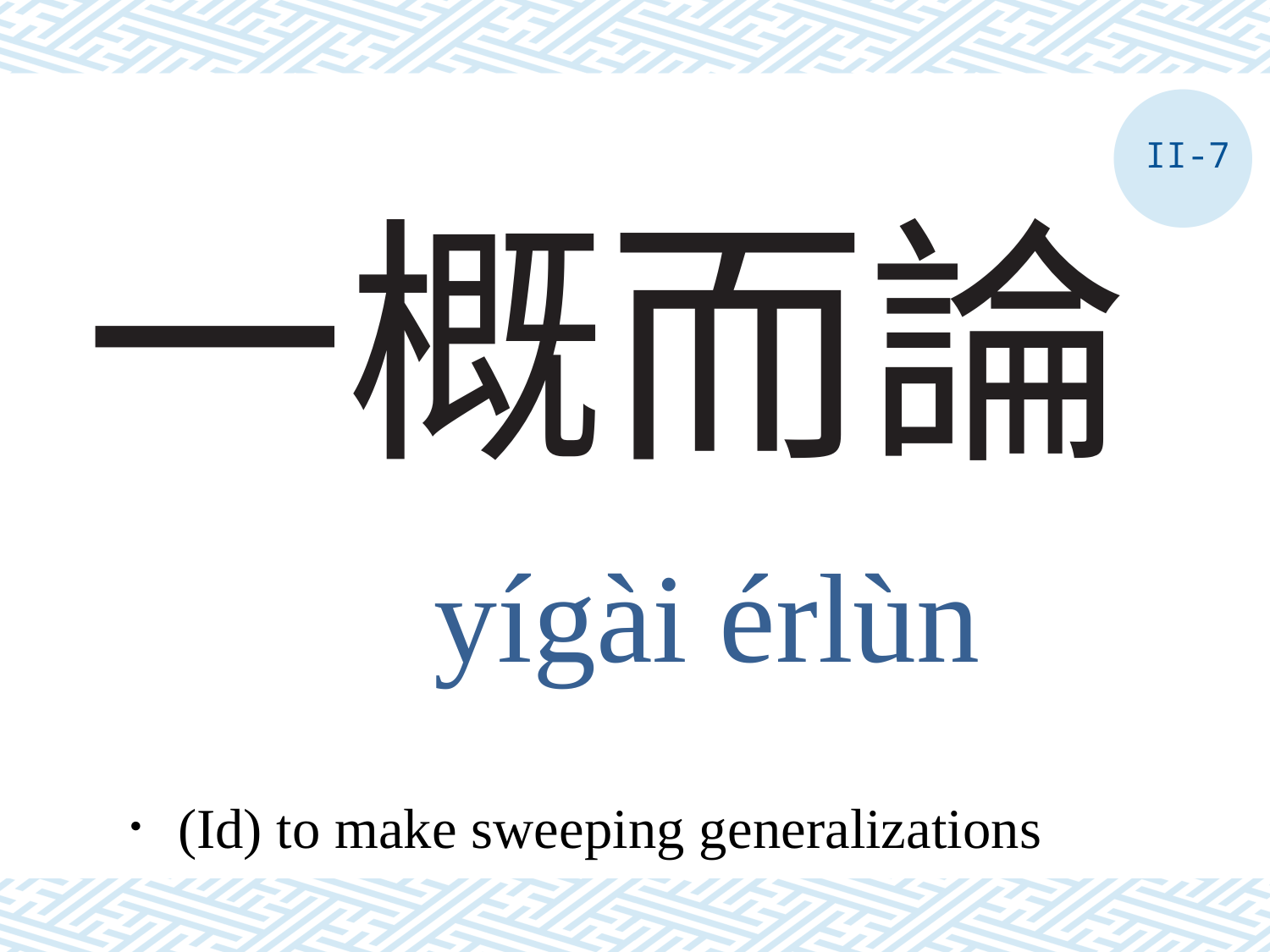

II-7

# 一概而論
yígài érlùn
．(Id) to make sweeping generalizations